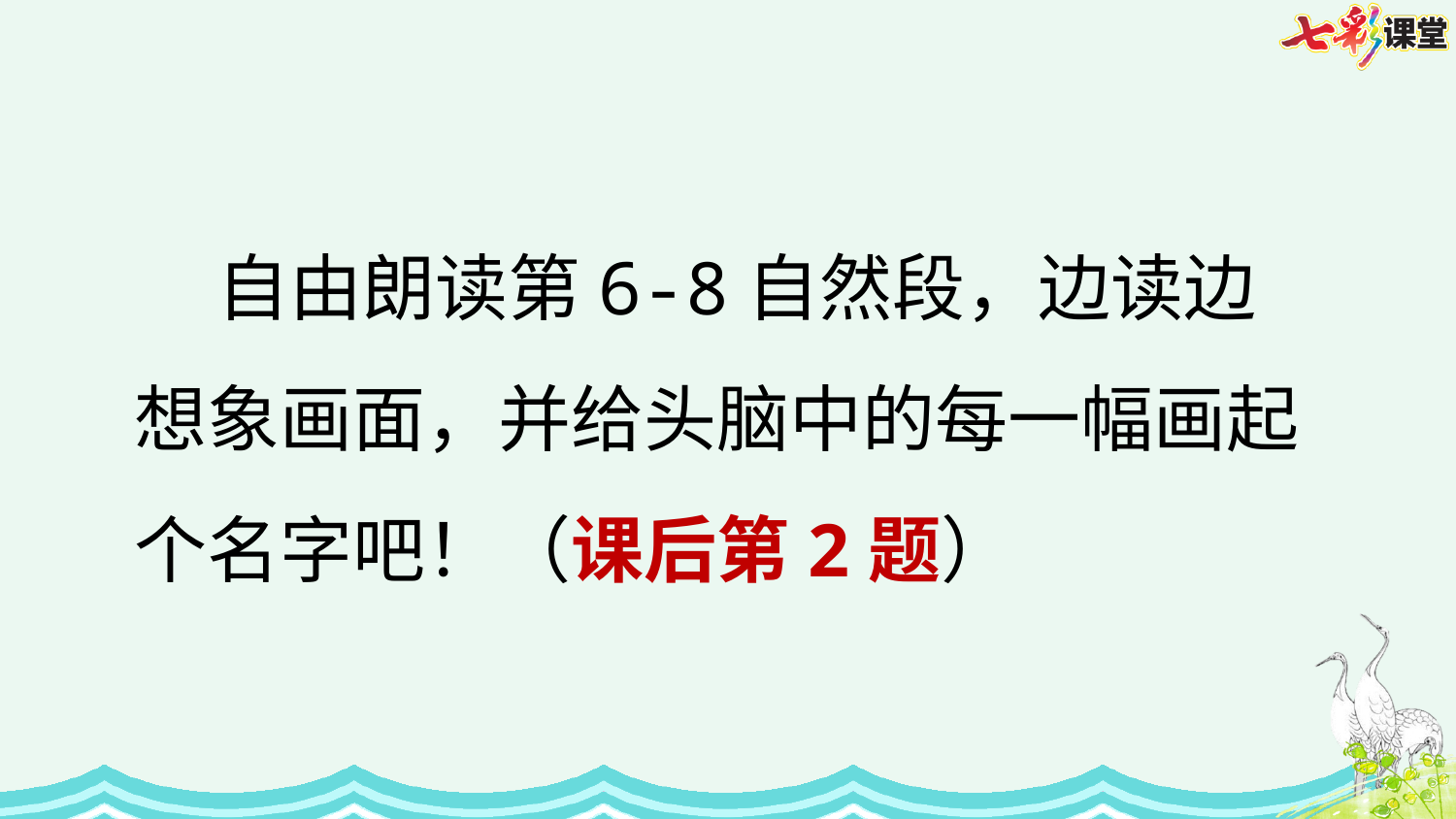

自由朗读第6-8自然段，边读边想象画面，并给头脑中的每一幅画起个名字吧！（课后第2题）